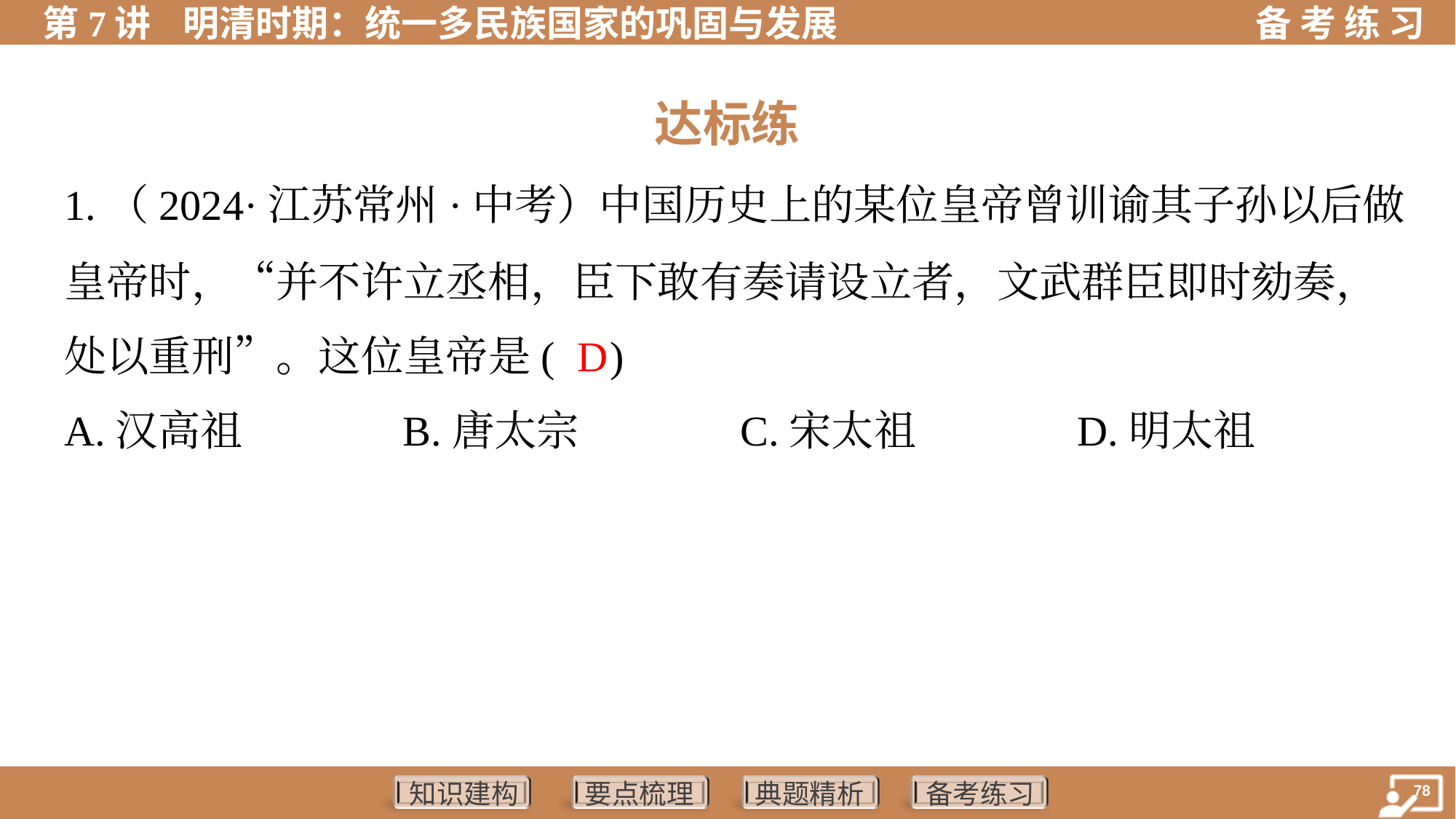

达标练
1.（2024·江苏常州·中考）中国历史上的某位皇帝曾训谕其子孙以后做
皇帝时，“并不许立丞相，臣下敢有奏请设立者，文武群臣即时劾奏，
处以重刑”。这位皇帝是(     )
    D
A.汉高祖	B.唐太宗	C.宋太祖	D.明太祖